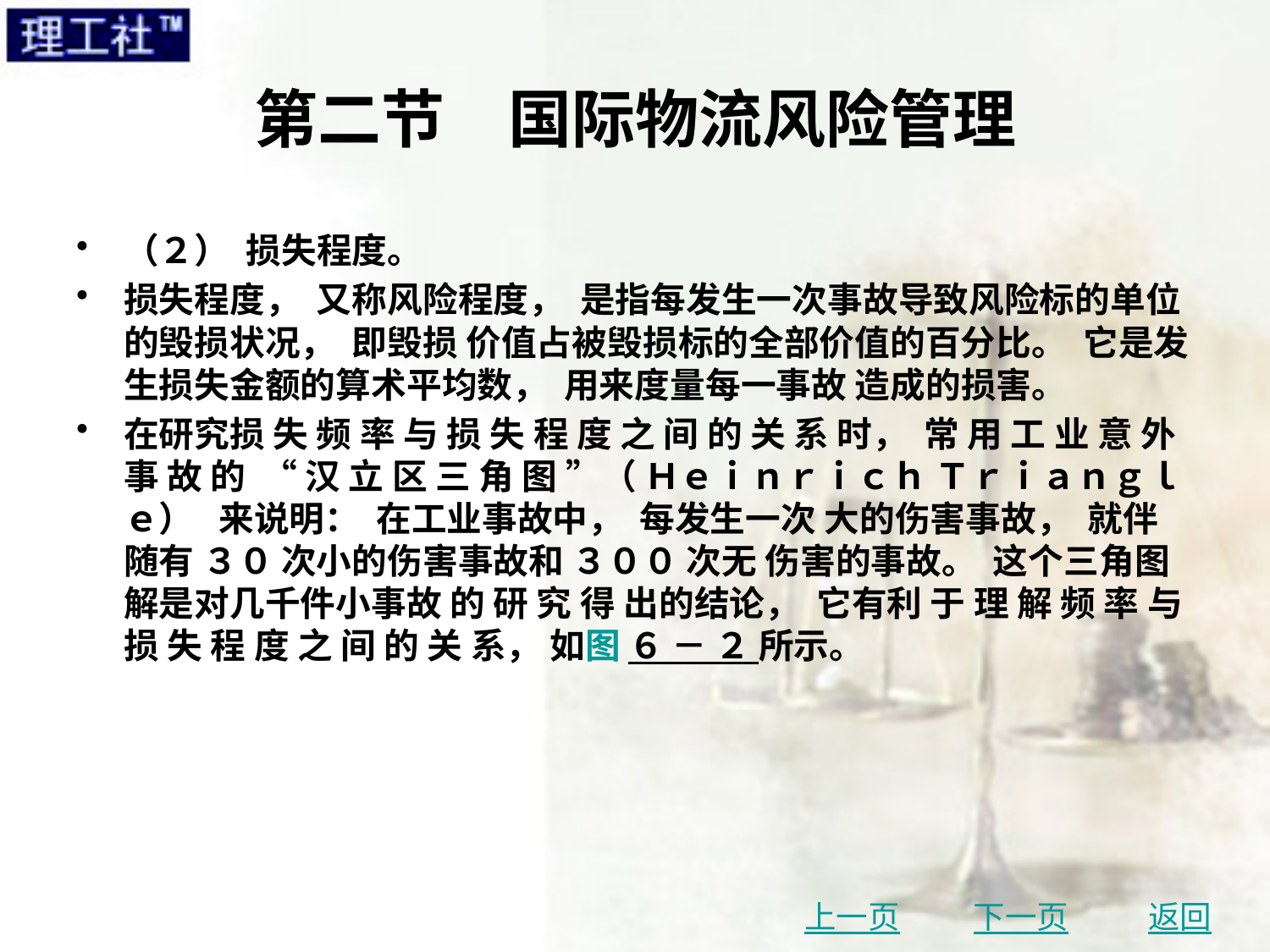

# 第二节　国际物流风险管理
（２）  损失程度。
损失程度，  又称风险程度，  是指每发生一次事故导致风险标的单位的毁损状况，  即毁损 价值占被毁损标的全部价值的百分比。  它是发生损失金额的算术平均数，  用来度量每一事故 造成的损害。
在研究损 失 频 率 与 损 失 程 度 之 间 的 关 系 时，  常 用 工 业 意 外 事 故 的  “ 汉 立 区 三 角 图 ”（ Ｈｅｉｎｒｉｃｈ Ｔｒｉａｎｇｌｅ）   来说明：  在工业事故中，  每发生一次 大的伤害事故，  就伴随有 ３０ 次小的伤害事故和 ３００ 次无 伤害的事故。  这个三角图解是对几千件小事故 的 研 究 得 出的结论，  它有利 于 理 解 频 率 与 损 失 程 度 之 间 的 关 系， 如图 ６ － ２ 所示。
上一页
下一页
返回